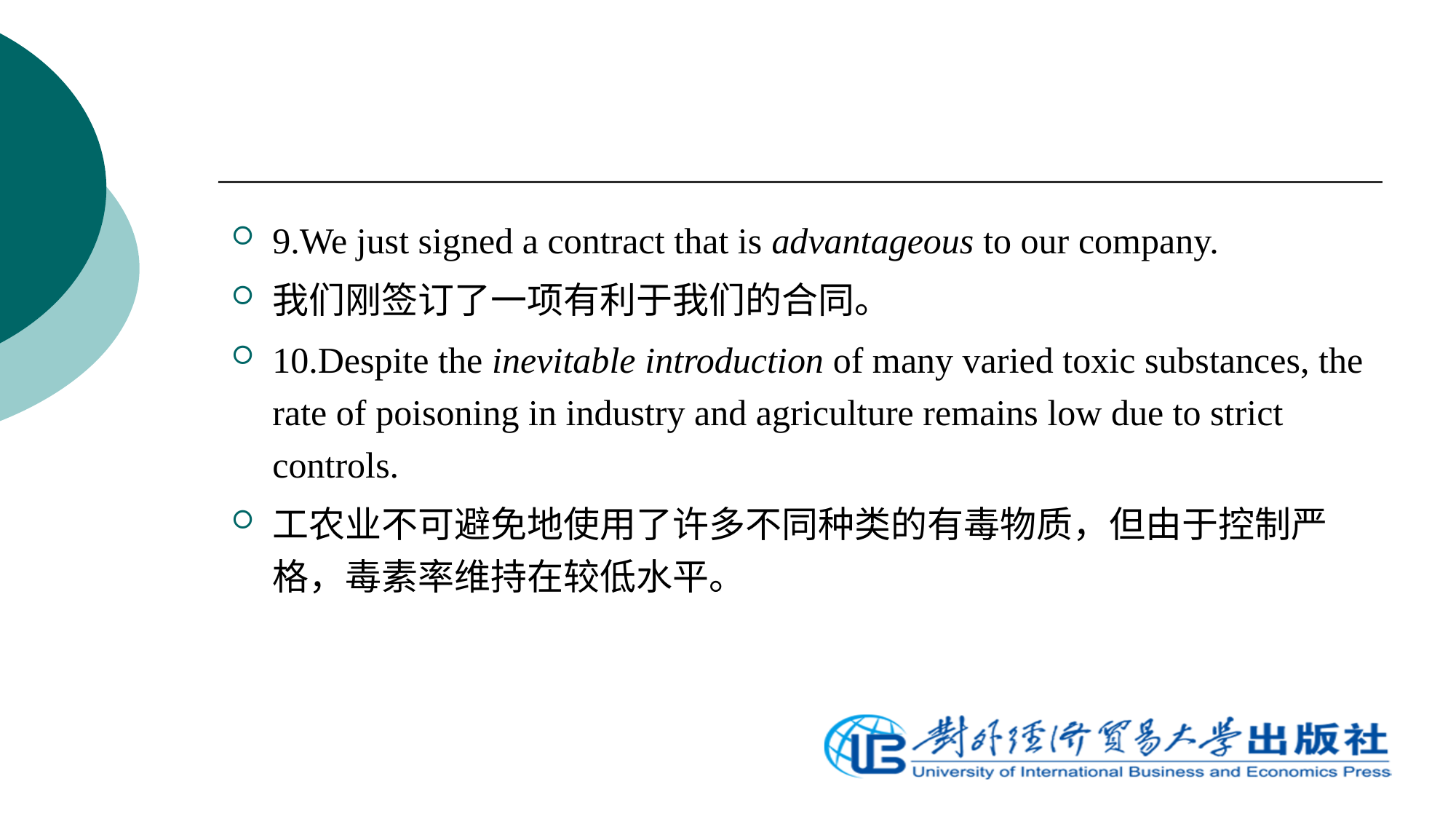

9.We just signed a contract that is advantageous to our company.
我们刚签订了一项有利于我们的合同。
10.Despite the inevitable introduction of many varied toxic substances, the rate of poisoning in industry and agriculture remains low due to strict controls.
工农业不可避免地使用了许多不同种类的有毒物质，但由于控制严格，毒素率维持在较低水平。